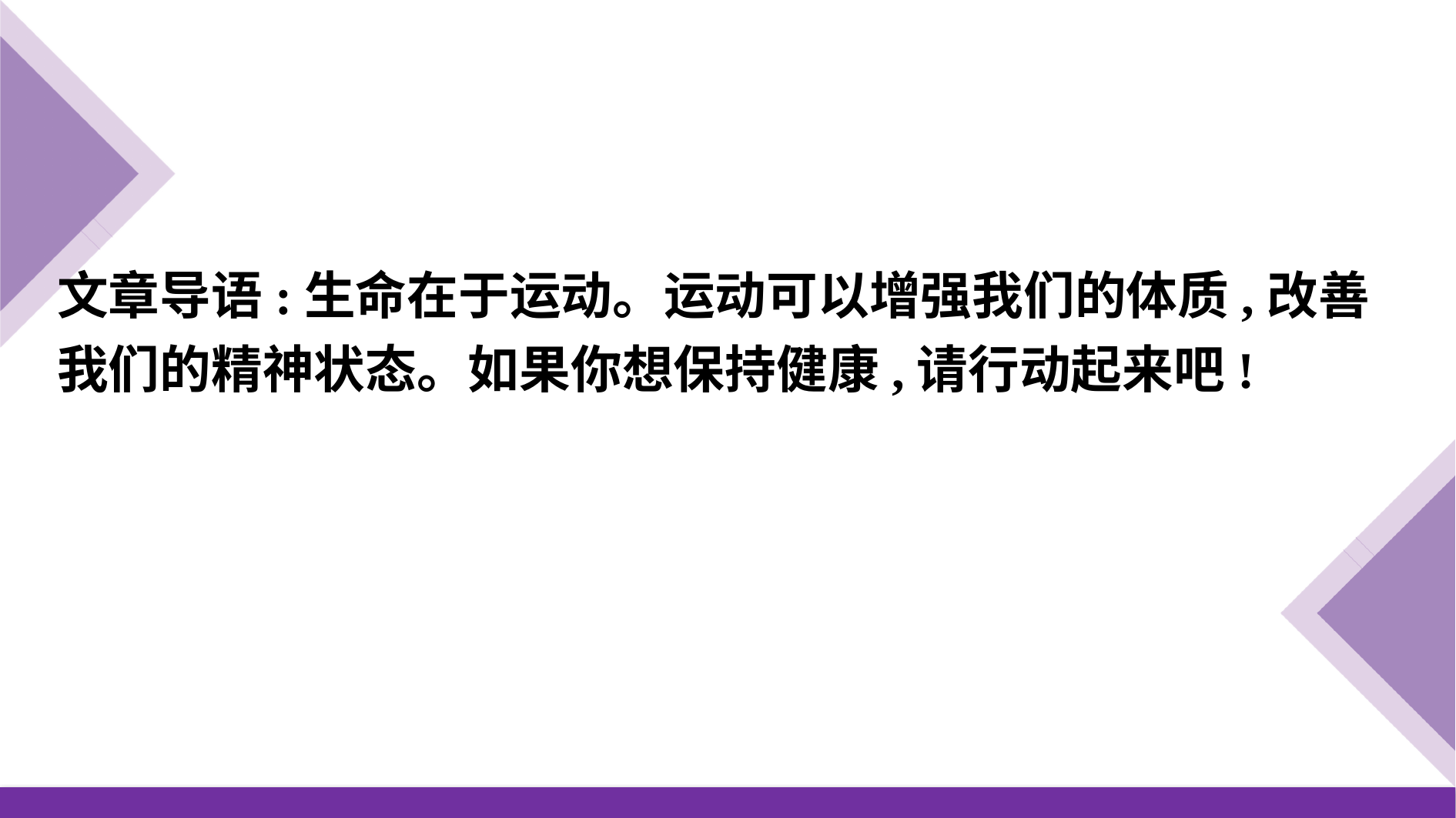

文章导语:生命在于运动。运动可以增强我们的体质,改善我们的精神状态。如果你想保持健康,请行动起来吧!